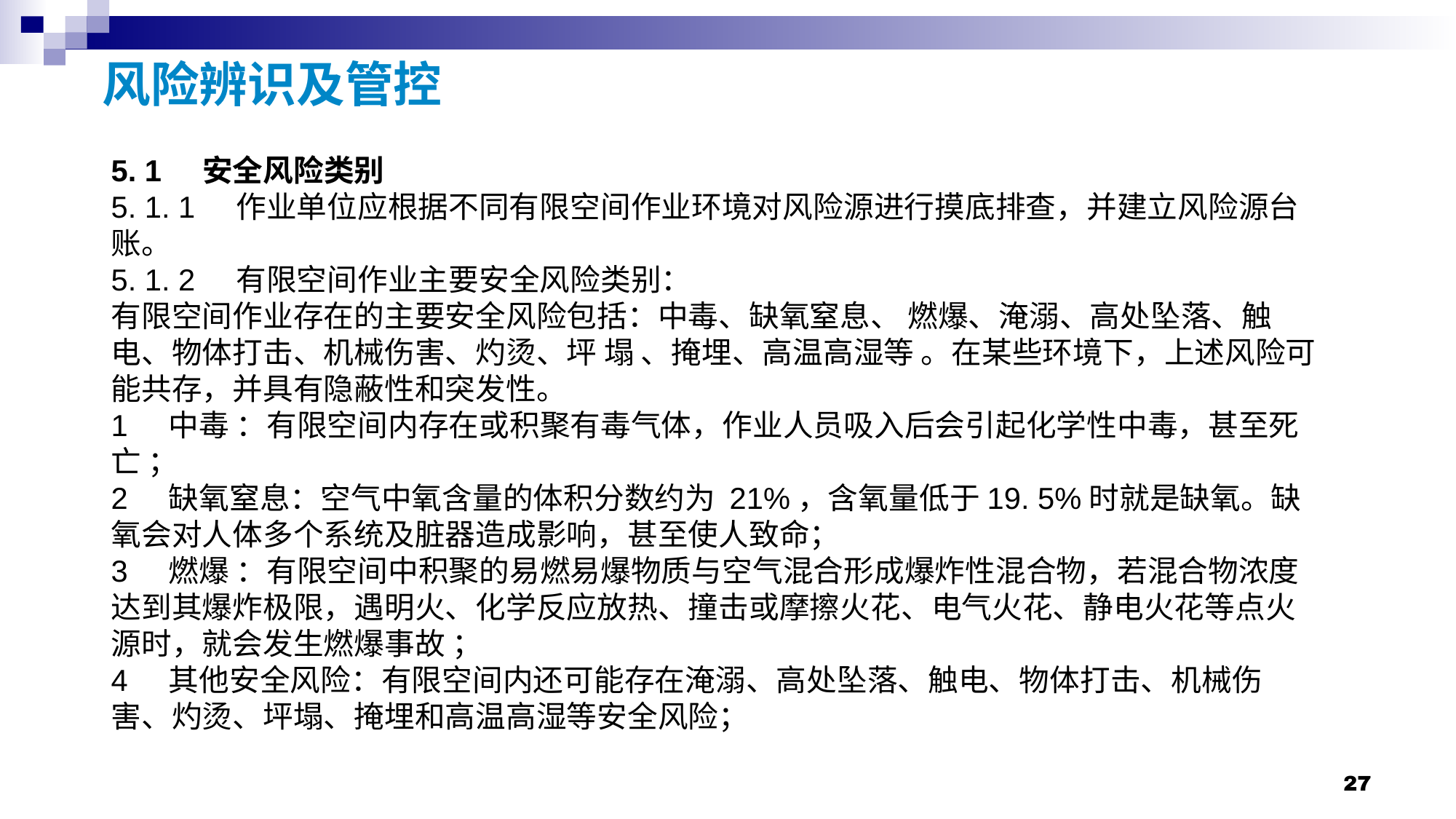

# 风险辨识及管控
5. 1    安全风险类别
5. 1. 1    作业单位应根据不同有限空间作业环境对风险源进行摸底排查，并建立风险源台账。
5. 1. 2    有限空间作业主要安全风险类别：
有限空间作业存在的主要安全风险包括：中毒、缺氧窒息、 燃爆、淹溺、高处坠落、触电、物体打击、机械伤害、灼烫、坪 塌 、掩埋、高温高湿等 。在某些环境下，上述风险可能共存，并具有隐蔽性和突发性。
1    中毒 ：有限空间内存在或积聚有毒气体，作业人员吸入后会引起化学性中毒，甚至死亡 ；
2    缺氧窒息：空气中氧含量的体积分数约为 21%，含氧量低于19. 5%时就是缺氧。缺氧会对人体多个系统及脏器造成影响，甚至使人致命；
3    燃爆 ：有限空间中积聚的易燃易爆物质与空气混合形成爆炸性混合物，若混合物浓度达到其爆炸极限，遇明火、化学反应放热、撞击或摩擦火花、电气火花、静电火花等点火源时，就会发生燃爆事故 ；
4    其他安全风险：有限空间内还可能存在淹溺、高处坠落、触电、物体打击、机械伤害、灼烫、坪塌、掩埋和高温高湿等安全风险；
27